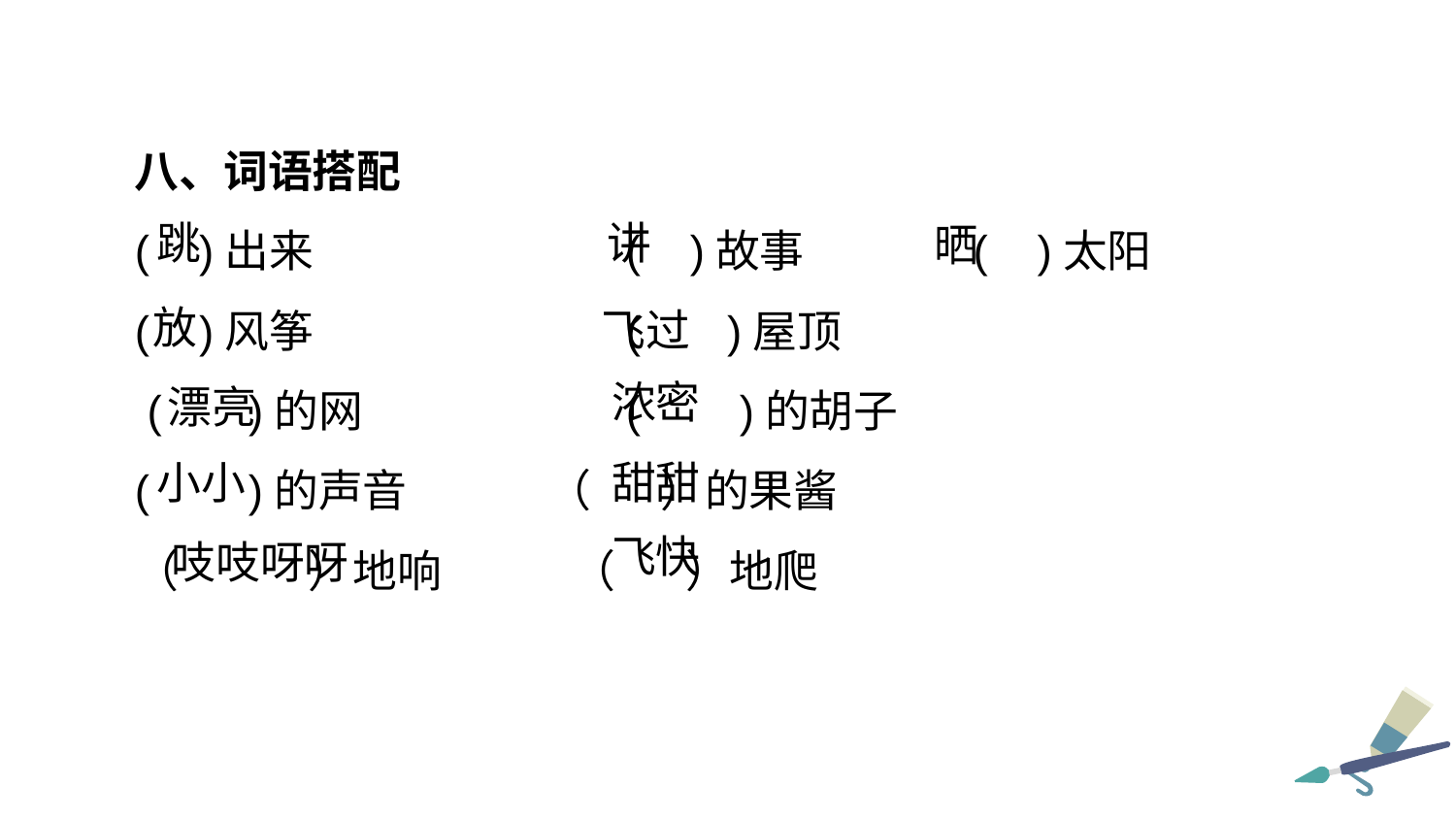

八、词语搭配
(    )出来	                   (    )故事	          (    )太阳
(    )风筝	                   (       )屋顶
 (       )的网	                   (        )的胡子
(        )的声音              （       ）的果酱
（             ）地响 	（       ）地爬

跳
讲
晒
放
飞过
浓密
漂亮
甜甜
小小
飞快
吱吱呀呀